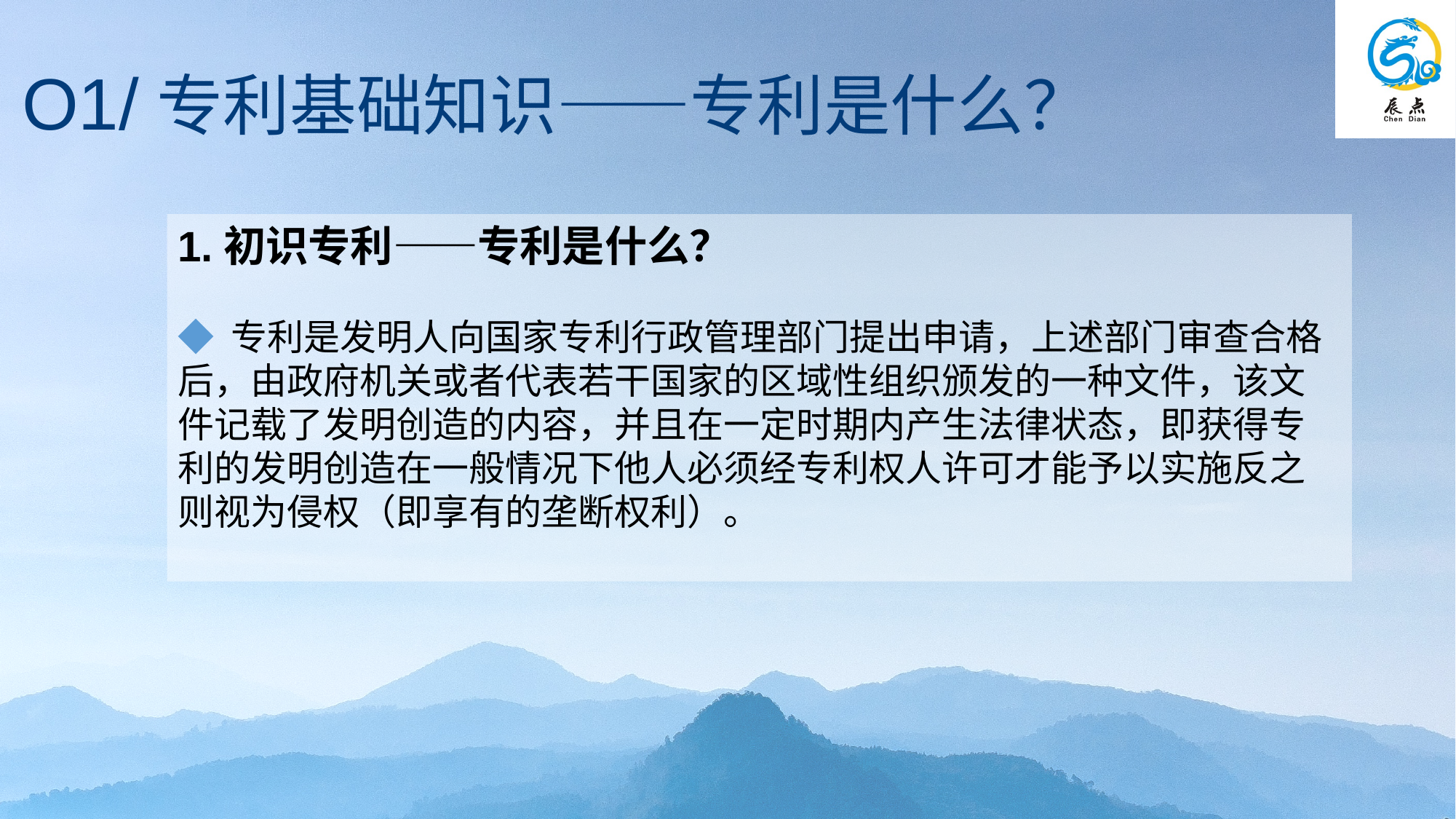

O1/专利基础知识——专利是什么？
1.初识专利——专利是什么？

◆ 专利是发明人向国家专利行政管理部门提出申请，上述部门审查合格后，由政府机关或者代表若干国家的区域性组织颁发的一种文件，该文件记载了发明创造的内容，并且在一定时期内产生法律状态，即获得专利的发明创造在一般情况下他人必须经专利权人许可才能予以实施反之则视为侵权（即享有的垄断权利）。

3